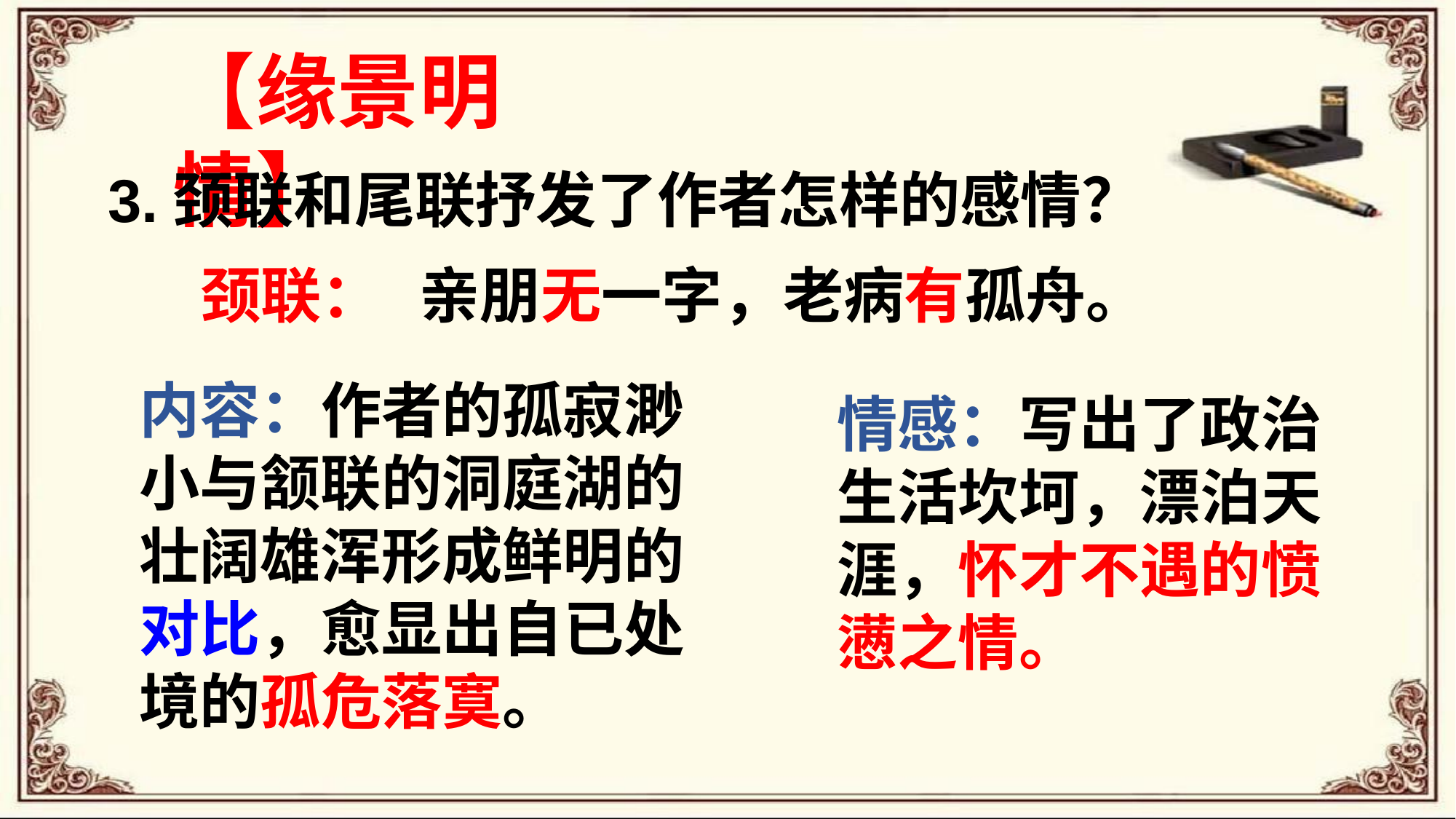

【缘景明情】
3.颈联和尾联抒发了作者怎样的感情？
亲朋无一字，老病有孤舟。
颈联：
内容：作者的孤寂渺小与颔联的洞庭湖的壮阔雄浑形成鲜明的对比，愈显出自已处境的孤危落寞。
情感：写出了政治生活坎坷，漂泊天涯，怀才不遇的愤懑之情。